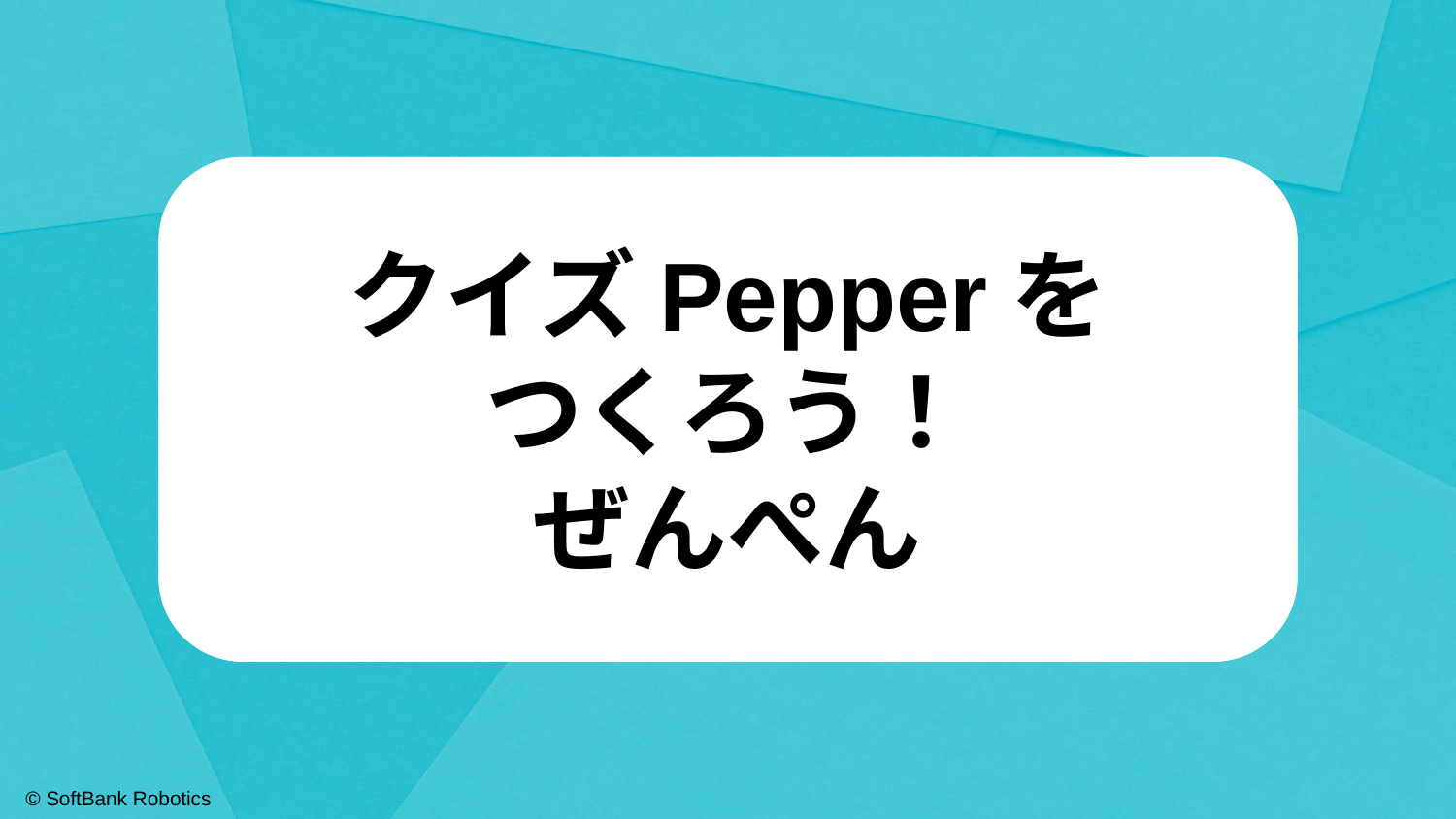

# クイズPepperを
つくろう！
ぜんぺん
© SoftBank Robotics